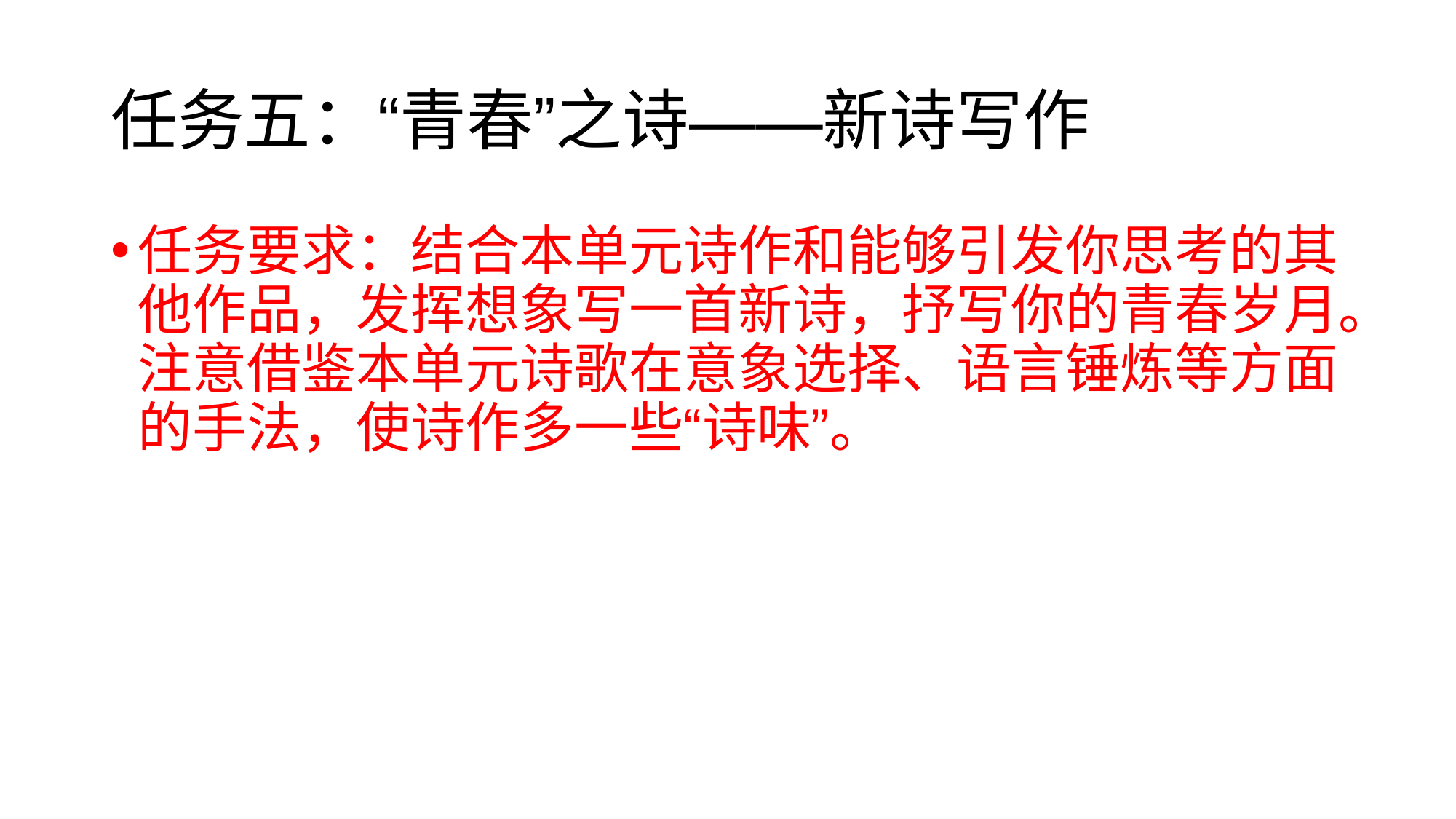

# 任务五：“青春”之诗——新诗写作
任务要求：结合本单元诗作和能够引发你思考的其他作品，发挥想象写一首新诗，抒写你的青春岁月。注意借鉴本单元诗歌在意象选择、语言锤炼等方面的手法，使诗作多一些“诗味”。